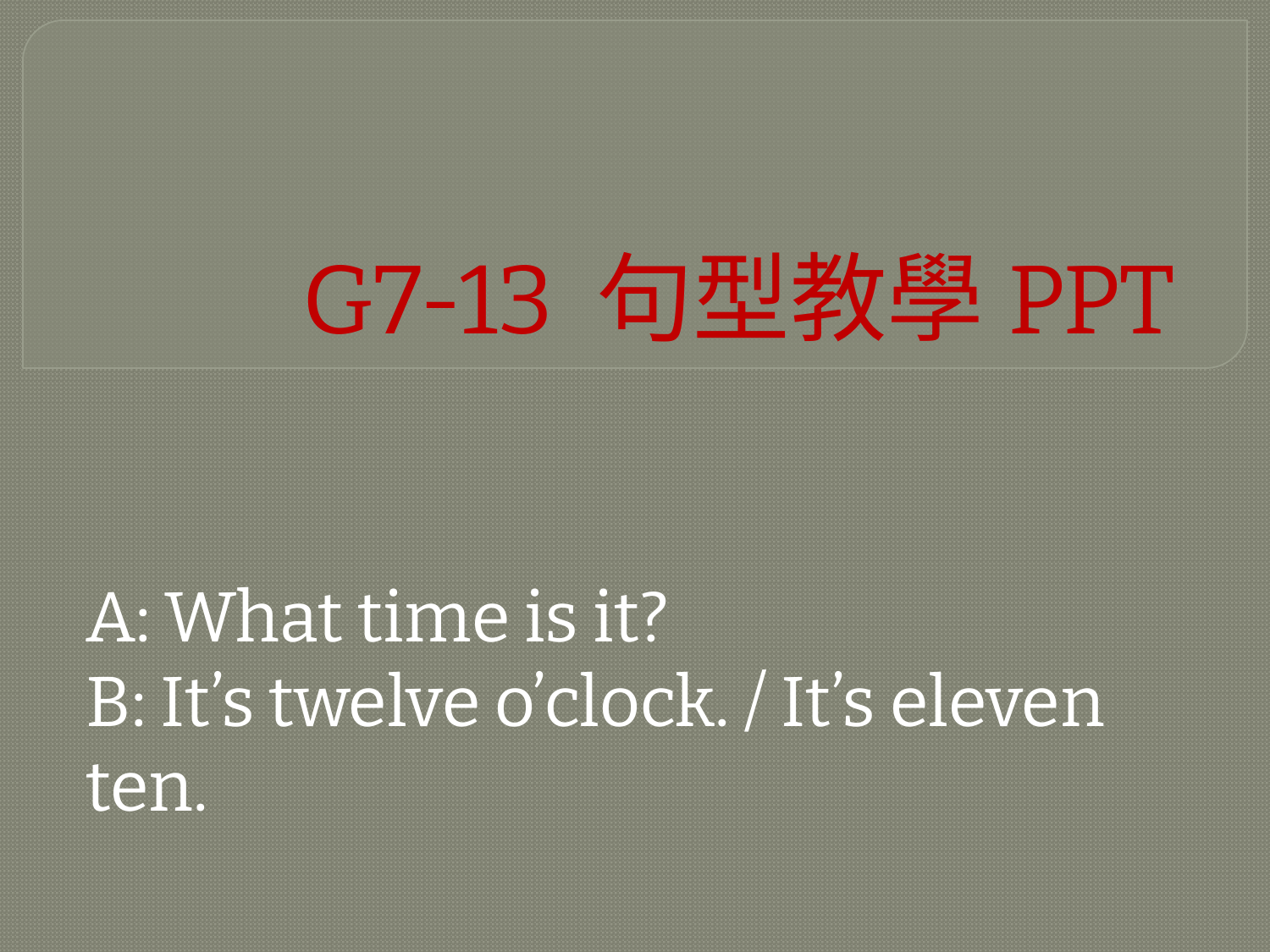

# G7-13 句型教學PPT
A: What time is it?
B: It’s twelve o’clock. / It’s eleven ten.